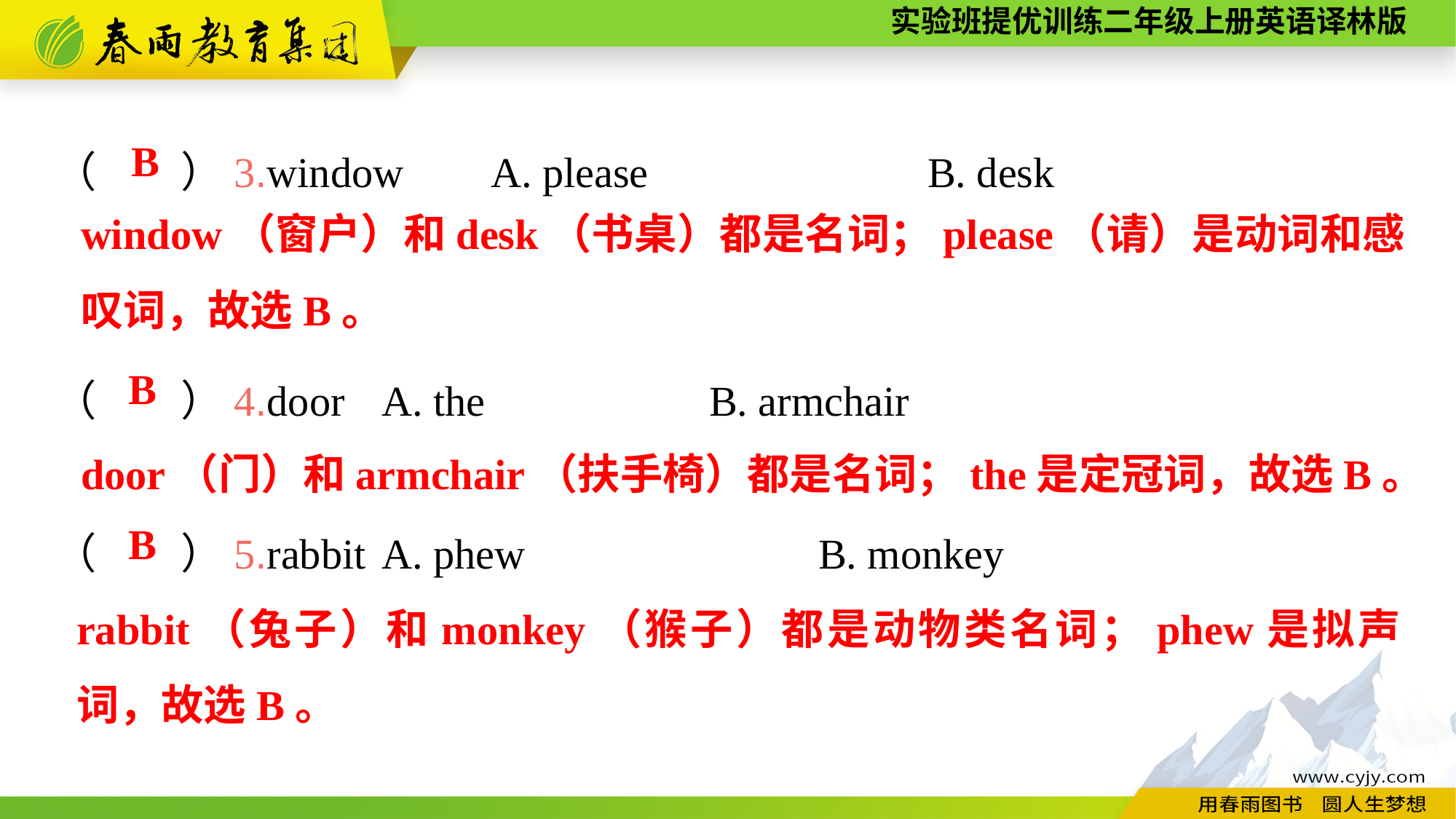

（　　）3.window	A. please			B. desk

（　　）4.door	A. the			B. armchair

（　　）5.rabbit	A. phew			B. monkey
B
window（窗户）和desk（书桌）都是名词；please（请）是动词和感叹词，故选B。
B
door（门）和armchair（扶手椅）都是名词；the是定冠词，故选B。
B
rabbit（兔子）和monkey（猴子）都是动物类名词；phew是拟声词，故选B。